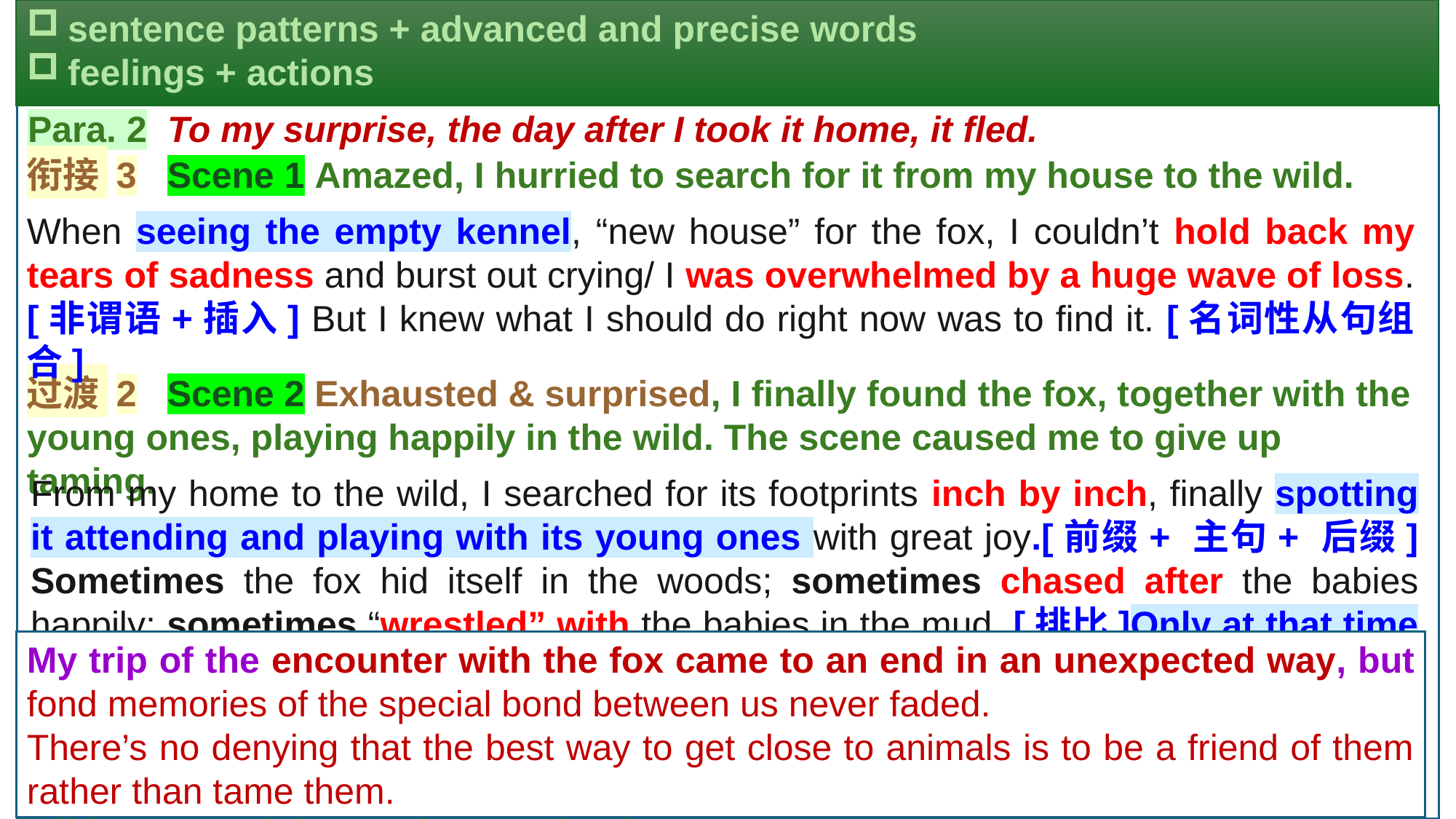

sentence patterns + advanced and precise words
feelings + actions
Para. 2  To my surprise, the day after I took it home, it fled.

衔接 3   Scene 1 Amazed, I hurried to search for it from my house to the wild.

过渡 2   Scene 2 Exhausted & surprised, I finally found the fox, together with the young ones, playing happily in the wild. The scene caused me to give up taming.

主题 1   Scene 3 I realized that making friends with the fox and let it live in the wild was much better than taming it.
When seeing the empty kennel, “new house” for the fox, I couldn’t hold back my tears of sadness and burst out crying/ I was overwhelmed by a huge wave of loss. [非谓语+插入] But I knew what I should do right now was to find it. [名词性从句组合]
From my home to the wild, I searched for its footprints inch by inch, finally spotting it attending and playing with its young ones with great joy.[前缀+ 主句+ 后缀] Sometimes the fox hid itself in the woods; sometimes chased after the babies happily; sometimes “wrestled” with the babies in the mud. [排比]Only at that time did I realize what a ridiculous idea I ever bore.[倒装]
My trip of the encounter with the fox came to an end in an unexpected way, but fond memories of the special bond between us never faded.
There’s no denying that the best way to get close to animals is to be a friend of them rather than tame them.